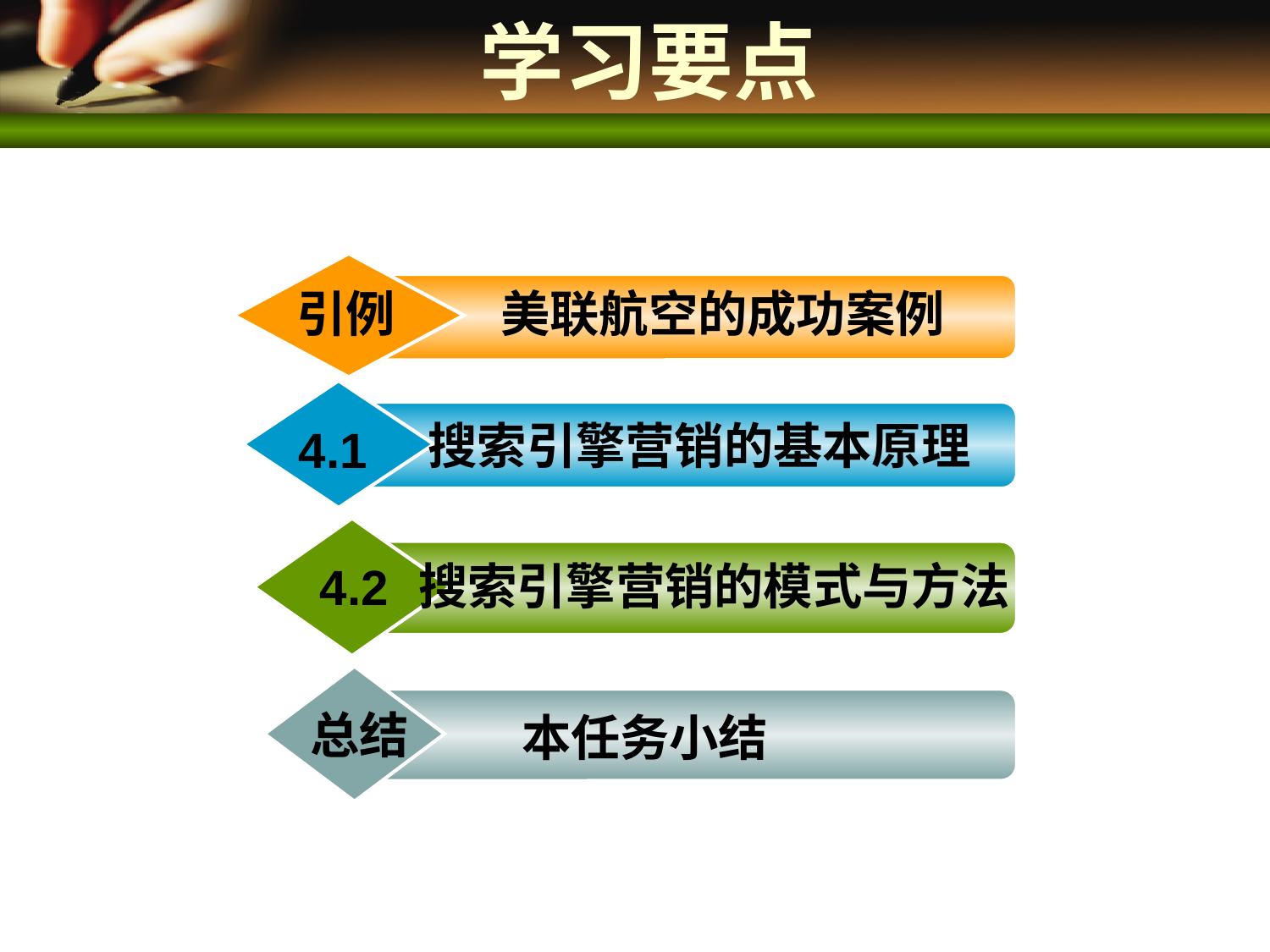

# 学习要点

引例
美联航空的成功案例

搜索引擎营销的基本原理
4.1

搜索引擎营销的模式与方法
4.2

本任务小结
总结